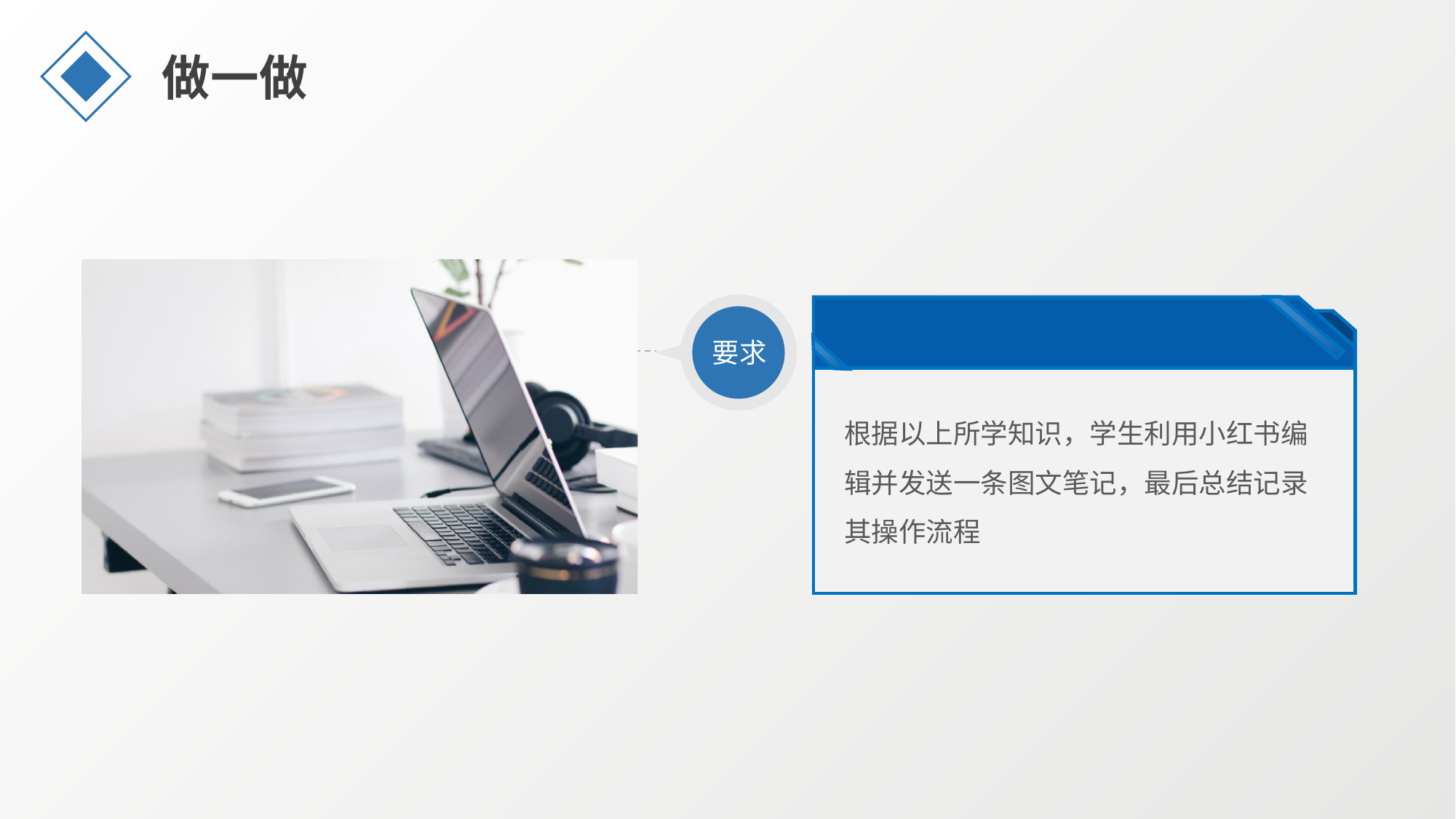

做一做

要求
根据以上所学知识，学生利用小红书编辑并发送一条图文笔记，最后总结记录其操作流程